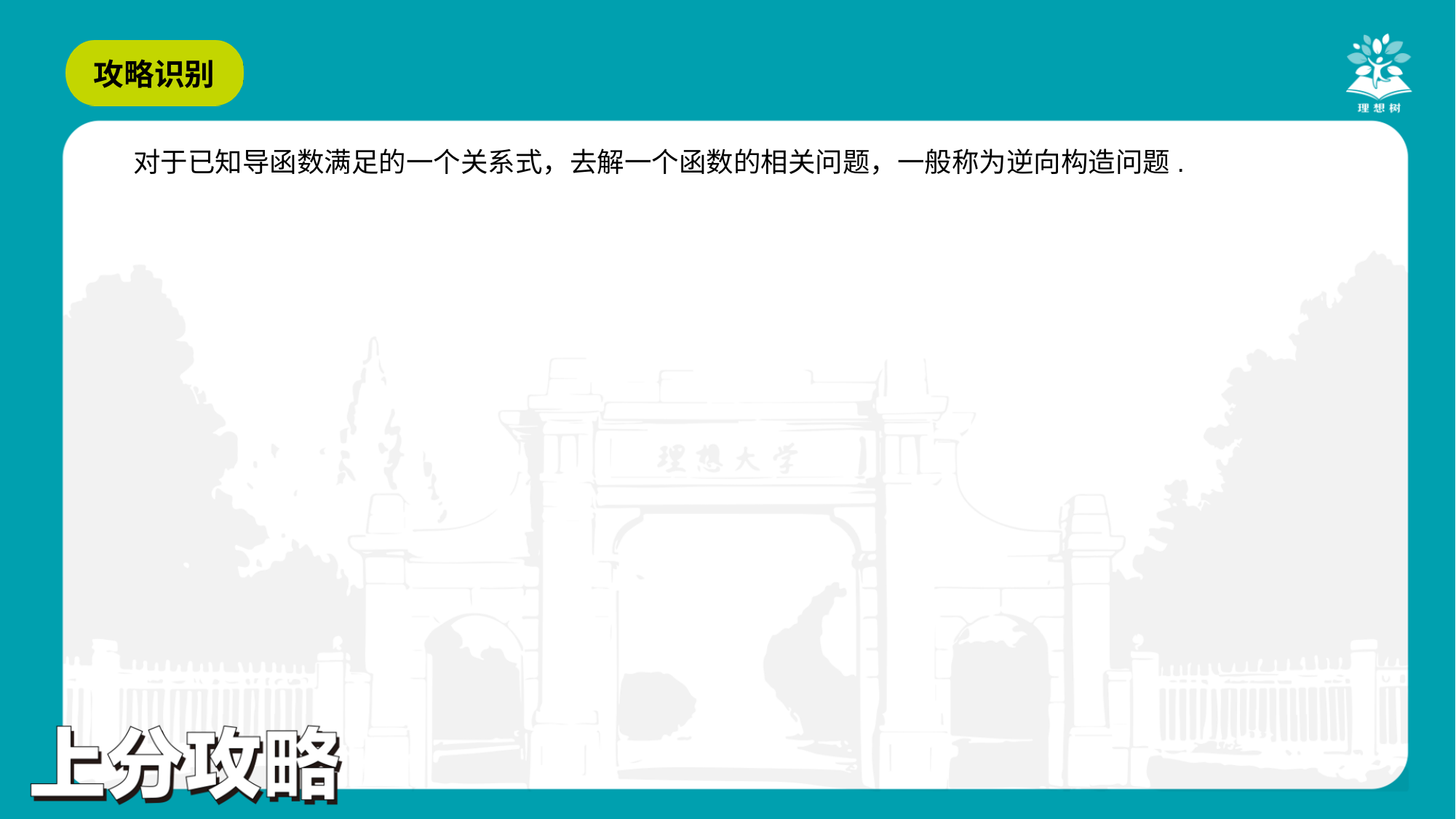

对于已知导函数满足的一个关系式，去解一个函数的相关问题，一般称为逆向构造问题.